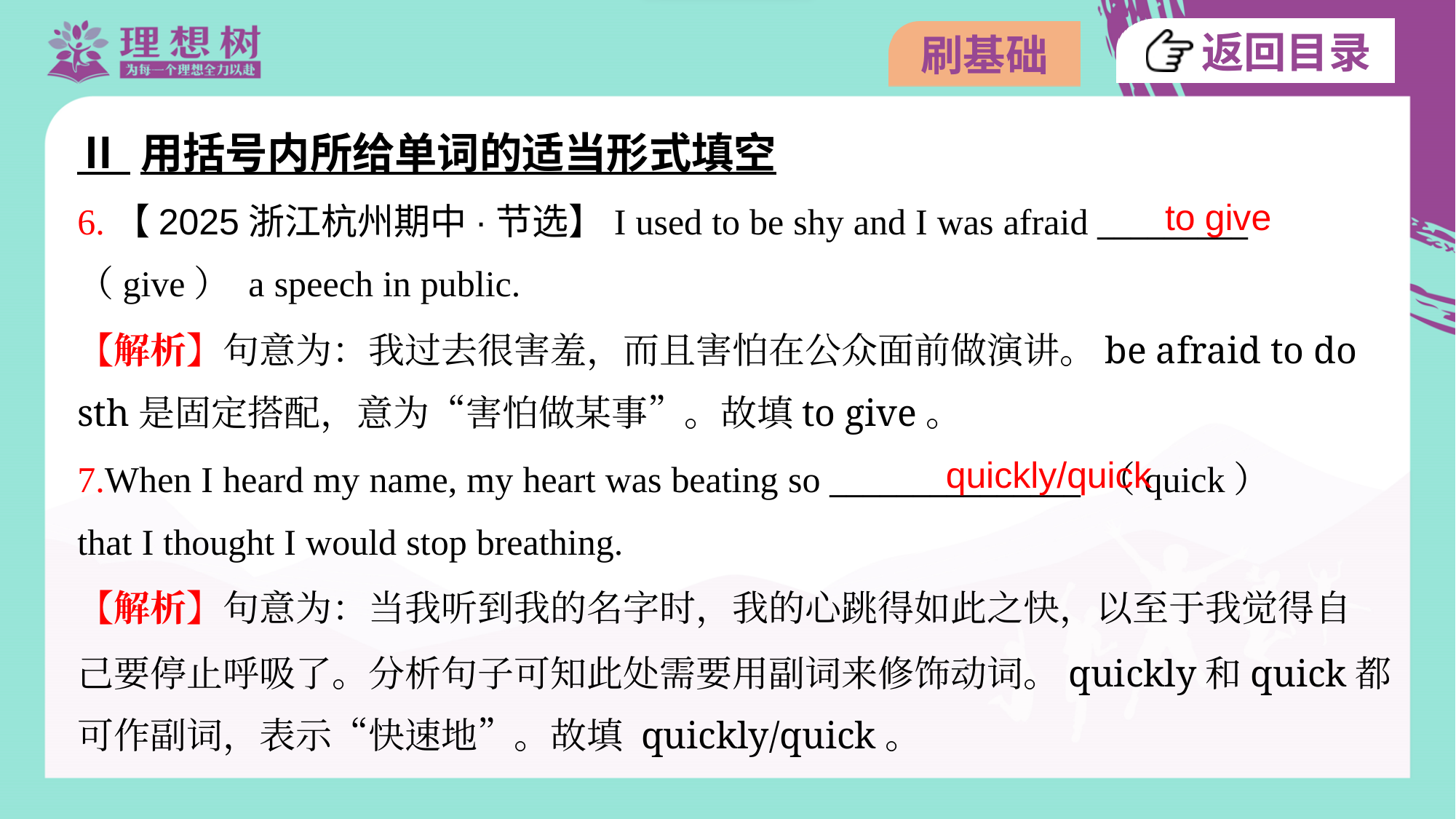

Ⅱ 用括号内所给单词的适当形式填空
to give
6.【2025浙江杭州期中·节选】I used to be shy and I was afraid _________
（give） a speech in public.
【解析】句意为：我过去很害羞，而且害怕在公众面前做演讲。be afraid to do
sth是固定搭配，意为“害怕做某事”。故填to give。
quickly/quick
7.When I heard my name, my heart was beating so _______________ （quick）
that I thought I would stop breathing.
【解析】句意为：当我听到我的名字时，我的心跳得如此之快，以至于我觉得自
己要停止呼吸了。分析句子可知此处需要用副词来修饰动词。quickly和quick都
可作副词，表示“快速地”。故填 quickly/quick。